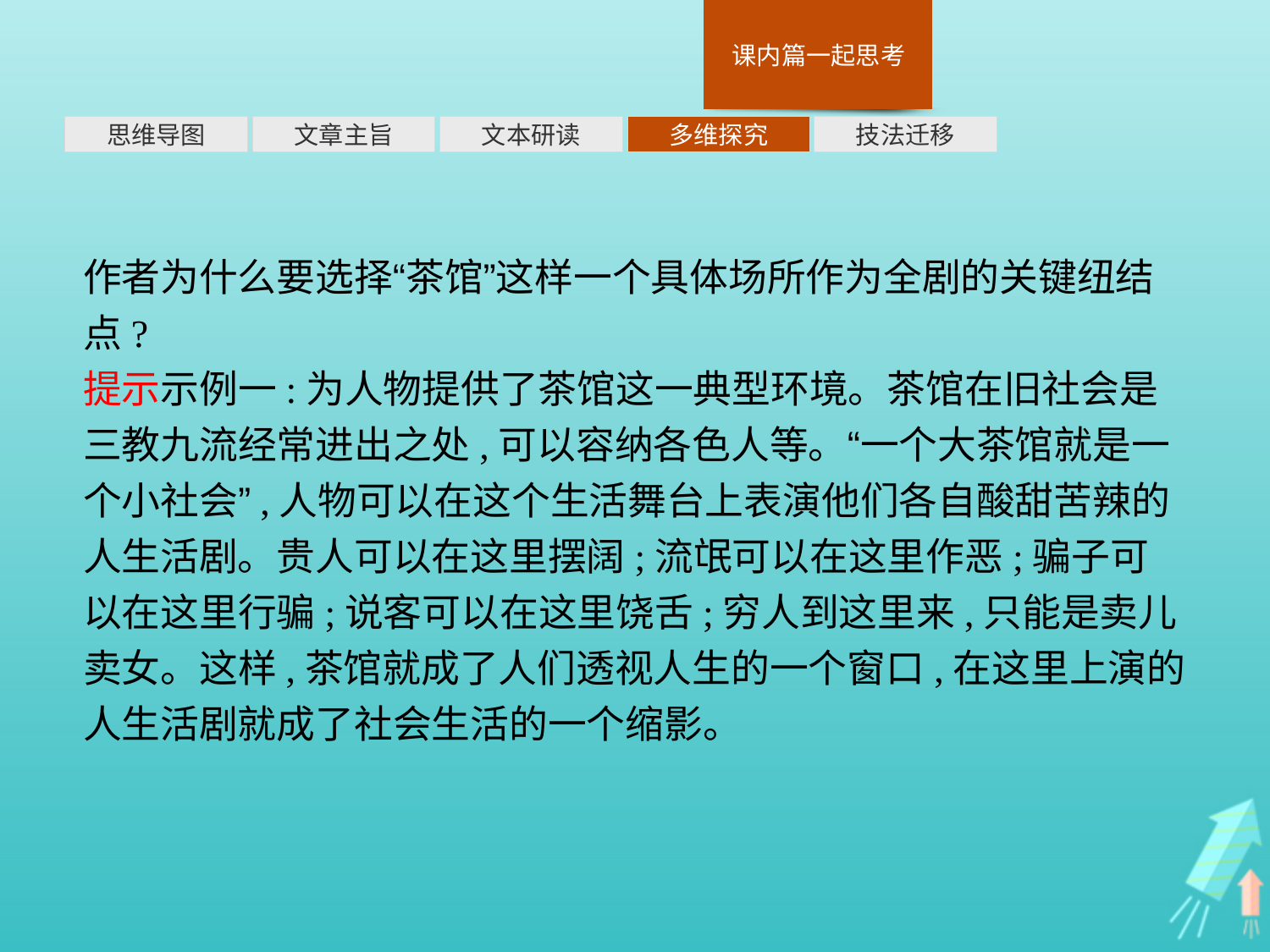

多维探究
思维导图
文章主旨
文本研读
技法迁移
作者为什么要选择“茶馆”这样一个具体场所作为全剧的关键纽结点?
提示示例一:为人物提供了茶馆这一典型环境。茶馆在旧社会是三教九流经常进出之处,可以容纳各色人等。“一个大茶馆就是一个小社会”,人物可以在这个生活舞台上表演他们各自酸甜苦辣的人生活剧。贵人可以在这里摆阔;流氓可以在这里作恶;骗子可以在这里行骗;说客可以在这里饶舌;穷人到这里来,只能是卖儿卖女。这样,茶馆就成了人们透视人生的一个窗口,在这里上演的人生活剧就成了社会生活的一个缩影。